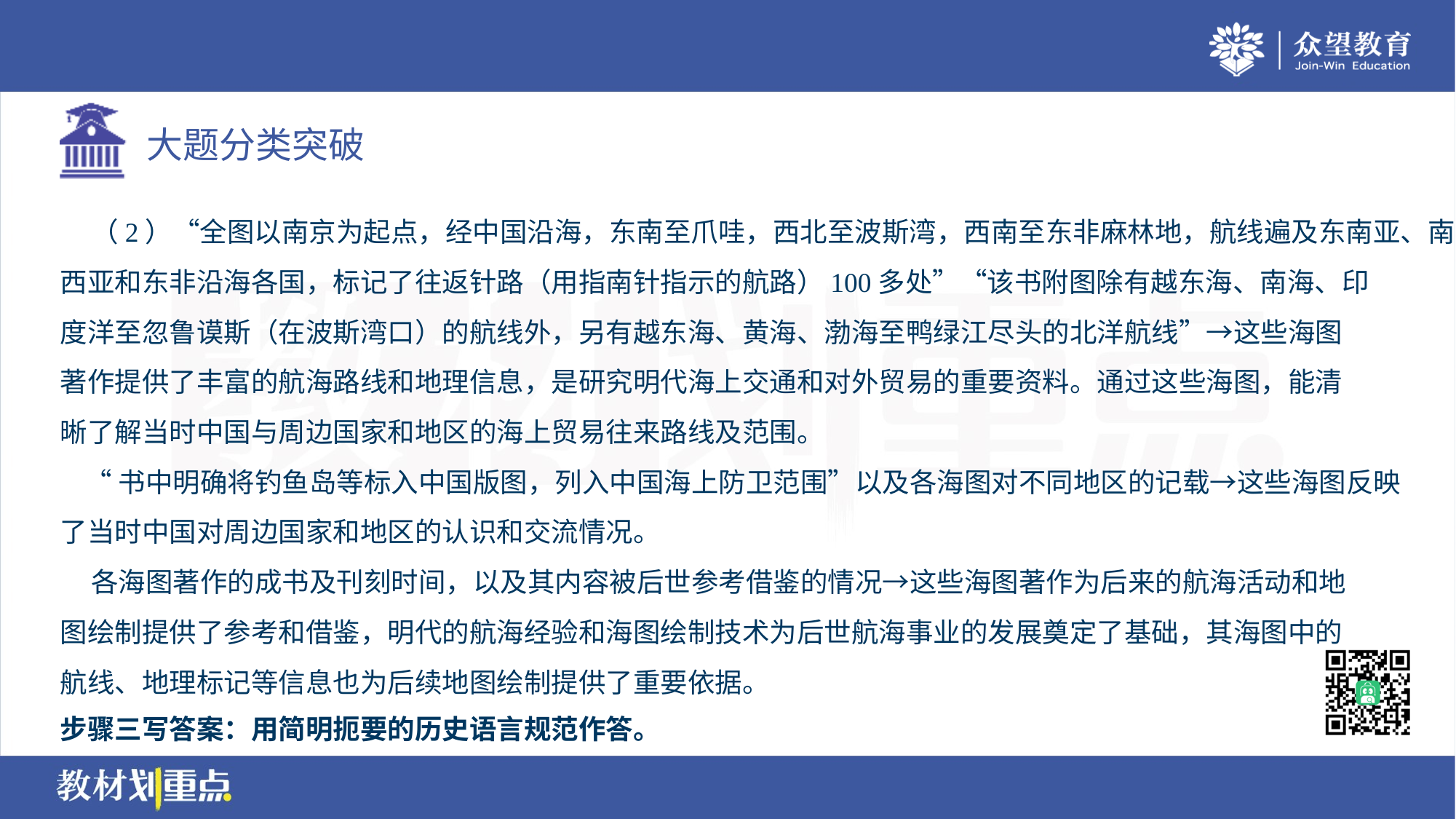

（2）“全图以南京为起点，经中国沿海，东南至爪哇，西北至波斯湾，西南至东非麻林地，航线遍及东南亚、南亚、
西亚和东非沿海各国，标记了往返针路（用指南针指示的航路）100多处”“该书附图除有越东海、南海、印
度洋至忽鲁谟斯（在波斯湾口）的航线外，另有越东海、黄海、渤海至鸭绿江尽头的北洋航线”→这些海图
著作提供了丰富的航海路线和地理信息，是研究明代海上交通和对外贸易的重要资料。通过这些海图，能清
晰了解当时中国与周边国家和地区的海上贸易往来路线及范围。
    “书中明确将钓鱼岛等标入中国版图，列入中国海上防卫范围”以及各海图对不同地区的记载→这些海图反映
了当时中国对周边国家和地区的认识和交流情况。
    各海图著作的成书及刊刻时间，以及其内容被后世参考借鉴的情况→这些海图著作为后来的航海活动和地
图绘制提供了参考和借鉴，明代的航海经验和海图绘制技术为后世航海事业的发展奠定了基础，其海图中的
航线、地理标记等信息也为后续地图绘制提供了重要依据。
步骤三写答案：用简明扼要的历史语言规范作答。